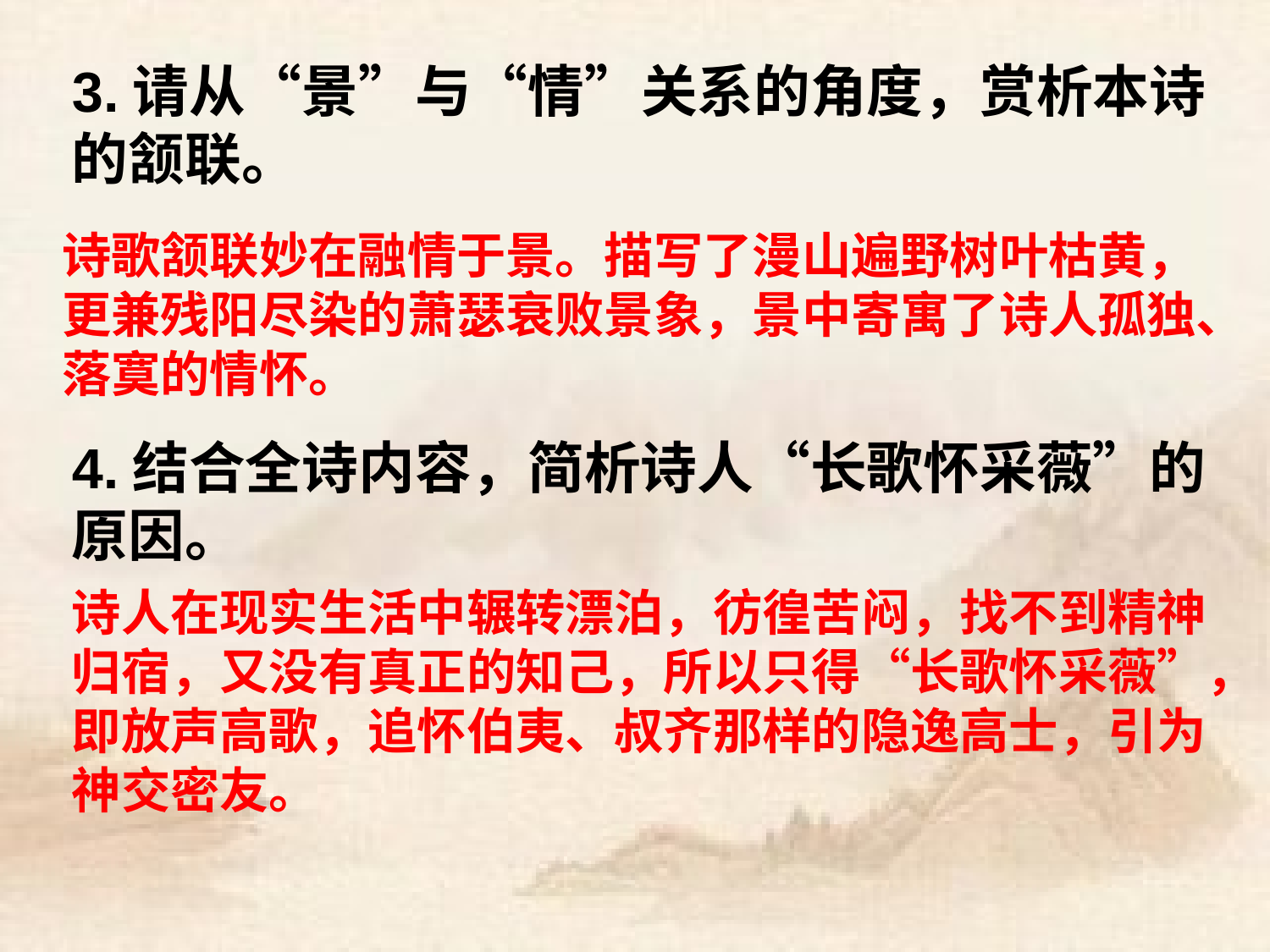

3.请从“景”与“情”关系的角度，赏析本诗的颔联。
诗歌颔联妙在融情于景。描写了漫山遍野树叶枯黄，更兼残阳尽染的萧瑟衰败景象，景中寄寓了诗人孤独、落寞的情怀。
4.结合全诗内容，简析诗人“长歌怀采薇”的原因。
诗人在现实生活中辗转漂泊，彷徨苦闷，找不到精神归宿，又没有真正的知己，所以只得“长歌怀采薇”，即放声高歌，追怀伯夷、叔齐那样的隐逸高士，引为神交密友。